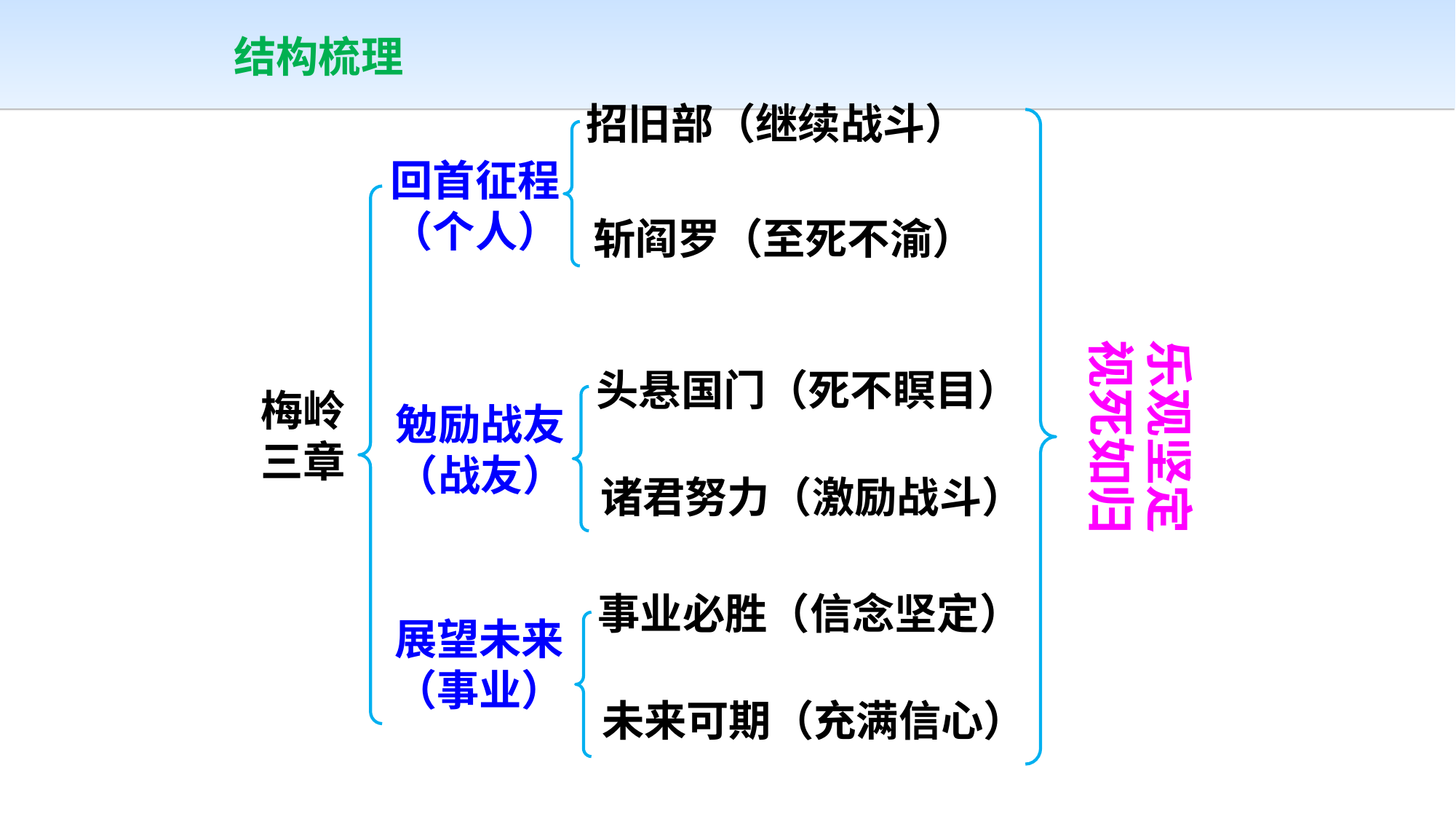

结构梳理
招旧部（继续战斗）

回首征程
（个人）

斩阎罗（至死不渝）
乐观坚定
视死如归
头悬国门（死不瞑目）
梅岭三章

勉励战友
（战友）
诸君努力（激励战斗）
事业必胜（信念坚定）
展望未来
（事业）

未来可期（充满信心）